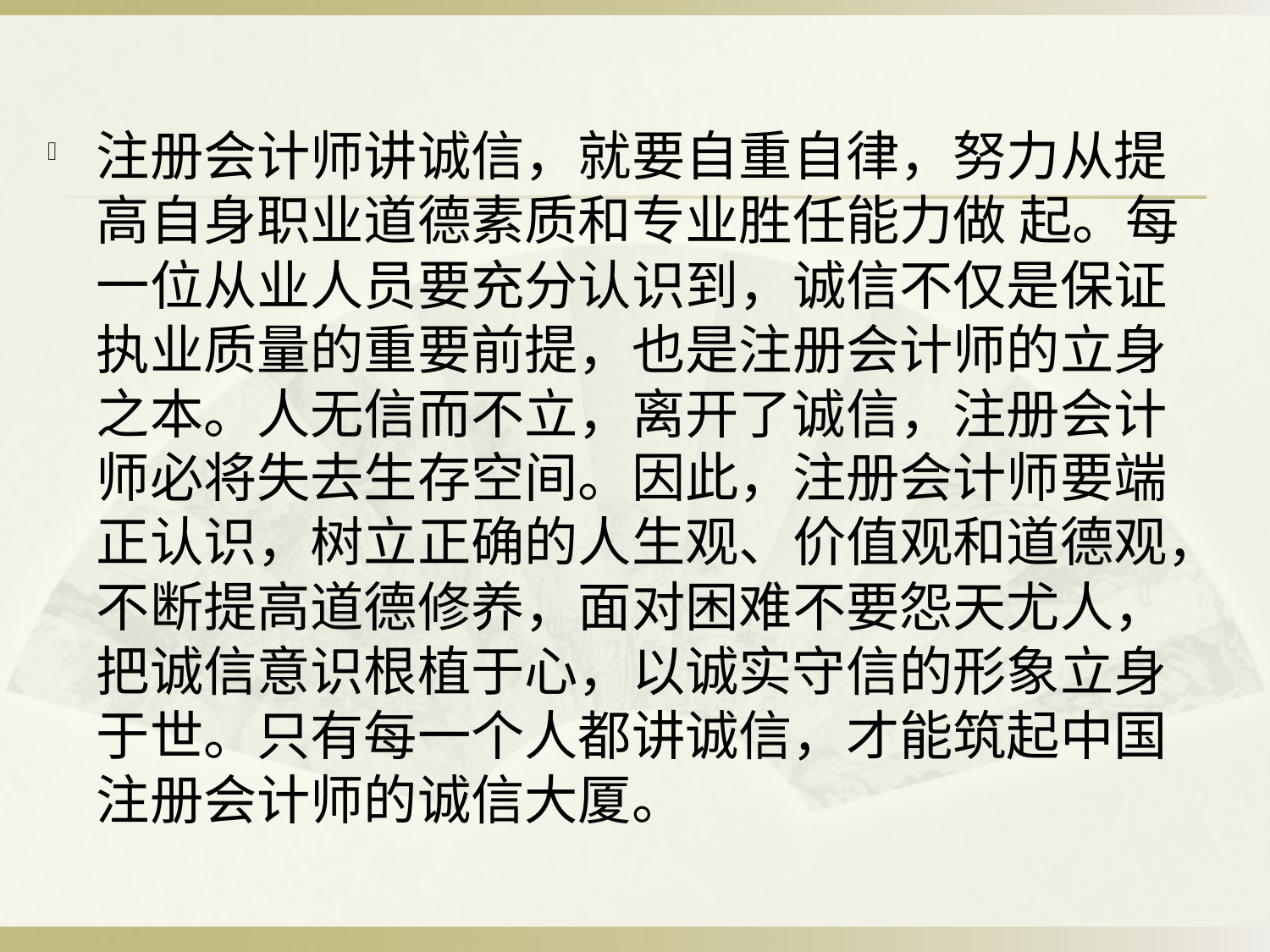

注册会计师讲诚信，就要自重自律，努力从提高自身职业道德素质和专业胜任能力做 起。每一位从业人员要充分认识到，诚信不仅是保证执业质量的重要前提，也是注册会计师的立身之本。人无信而不立，离开了诚信，注册会计师必将失去生存空间。因此，注册会计师要端正认识，树立正确的人生观、价值观和道德观，不断提高道德修养，面对困难不要怨天尤人，把诚信意识根植于心，以诚实守信的形象立身于世。只有每一个人都讲诚信，才能筑起中国注册会计师的诚信大厦。